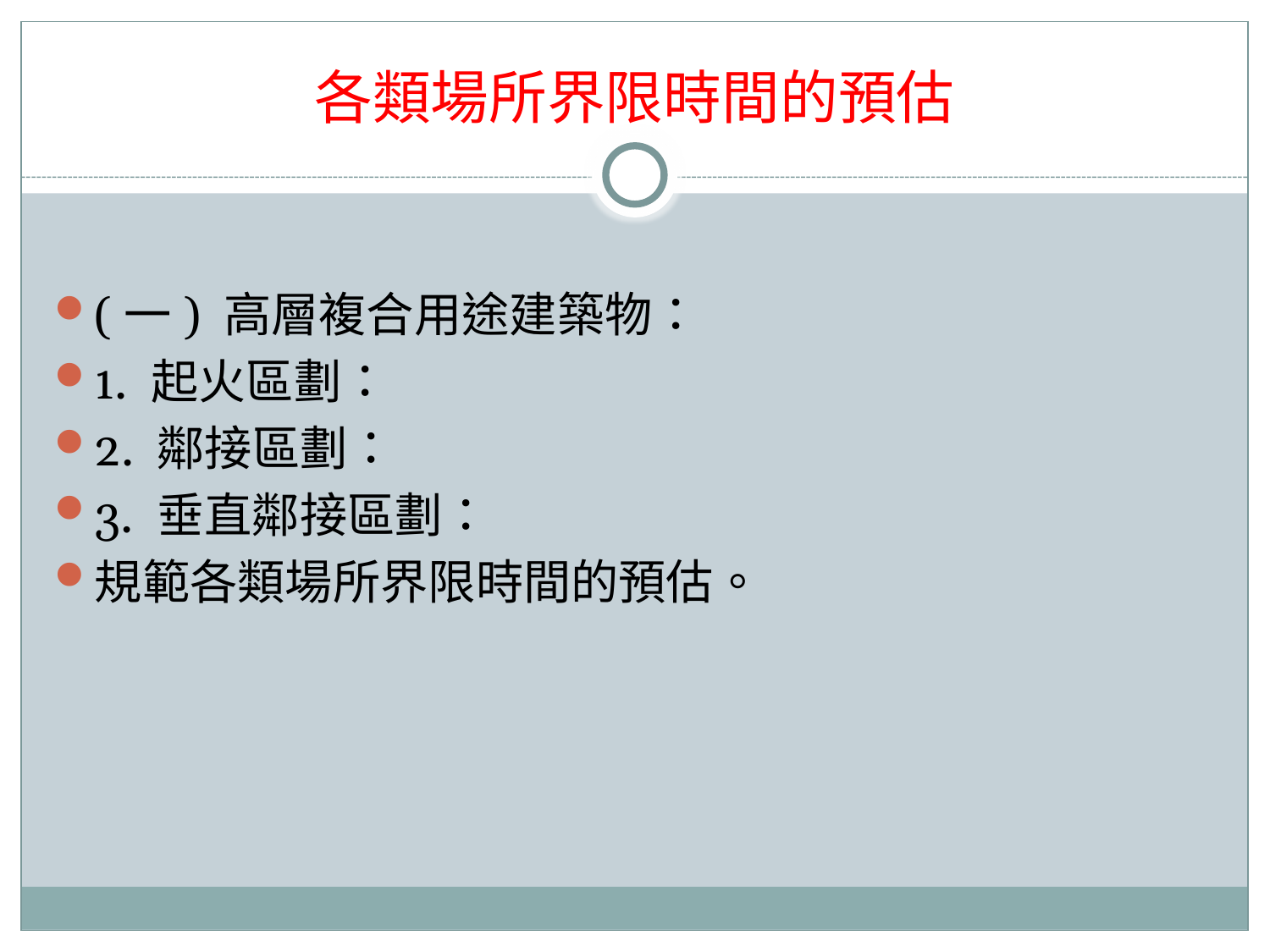

# 各類場所界限時間的預估

(一) 高層複合用途建築物：
1. 起火區劃：
2. 鄰接區劃：
3. 垂直鄰接區劃：
規範各類場所界限時間的預估。